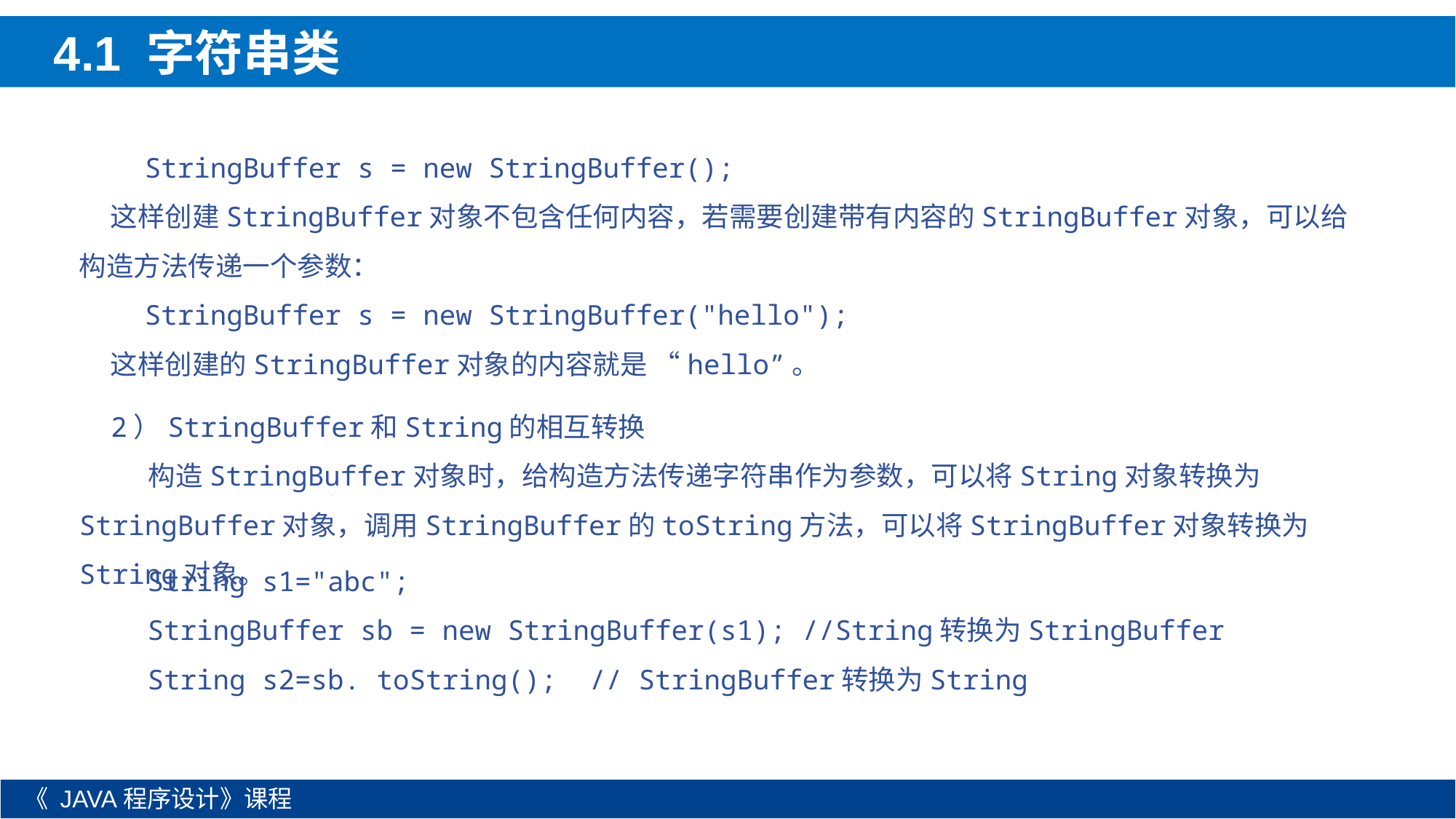

4.1 字符串类
    StringBuffer s = new StringBuffer();
    这样创建StringBuffer对象不包含任何内容，若需要创建带有内容的StringBuffer对象，可以给构造方法传递一个参数：
    StringBuffer s = new StringBuffer("hello");
    这样创建的StringBuffer对象的内容就是 “hello”。
2）StringBuffer和String的相互转换
     构造StringBuffer对象时，给构造方法传递字符串作为参数，可以将String对象转换为StringBuffer对象，调用StringBuffer的toString方法，可以将StringBuffer对象转换为String对象。
String s1="abc";
StringBuffer sb = new StringBuffer(s1); //String转换为StringBuffer
String s2=sb. toString();  // StringBuffer转换为String
《 JAVA程序设计》课程